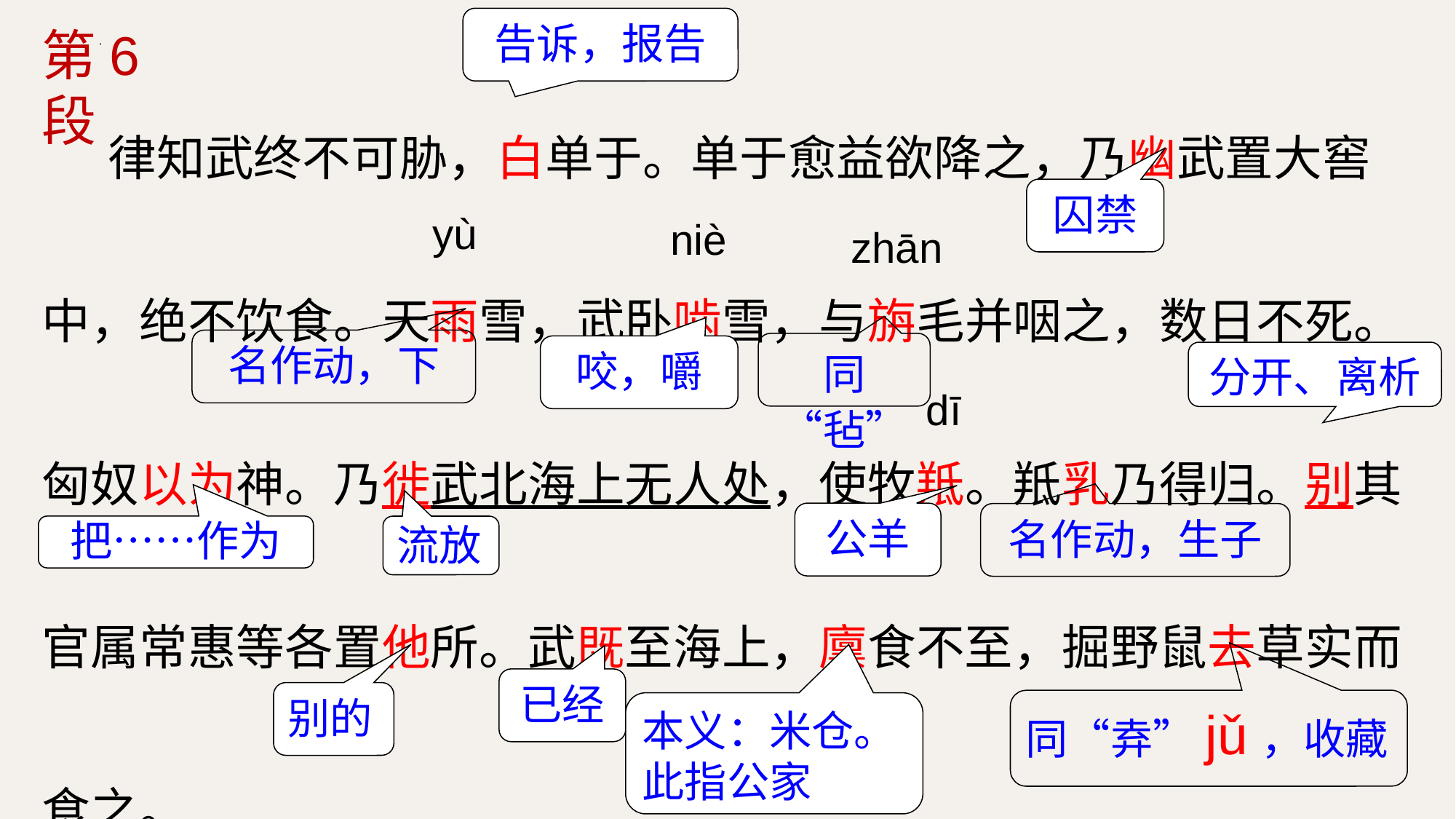

告诉，报告
第6段
     律知武终不可胁，白单于。单于愈益欲降之，乃幽武置大窖中，绝不饮食。天雨雪，武卧啮雪，与旃毛并咽之，数日不死。匈奴以为神。乃徙武北海上无人处，使牧羝。羝乳乃得归。别其官属常惠等各置他所。武既至海上，廪食不至，掘野鼠去草实而食之。
囚禁
yù
niè
zhān
名作动，下
同“毡”
咬，嚼
分开、离析
dī
公羊
名作动，生子
把……作为
流放
已经
别的
同“弆”jǔ，收藏
本义：米仓。此指公家